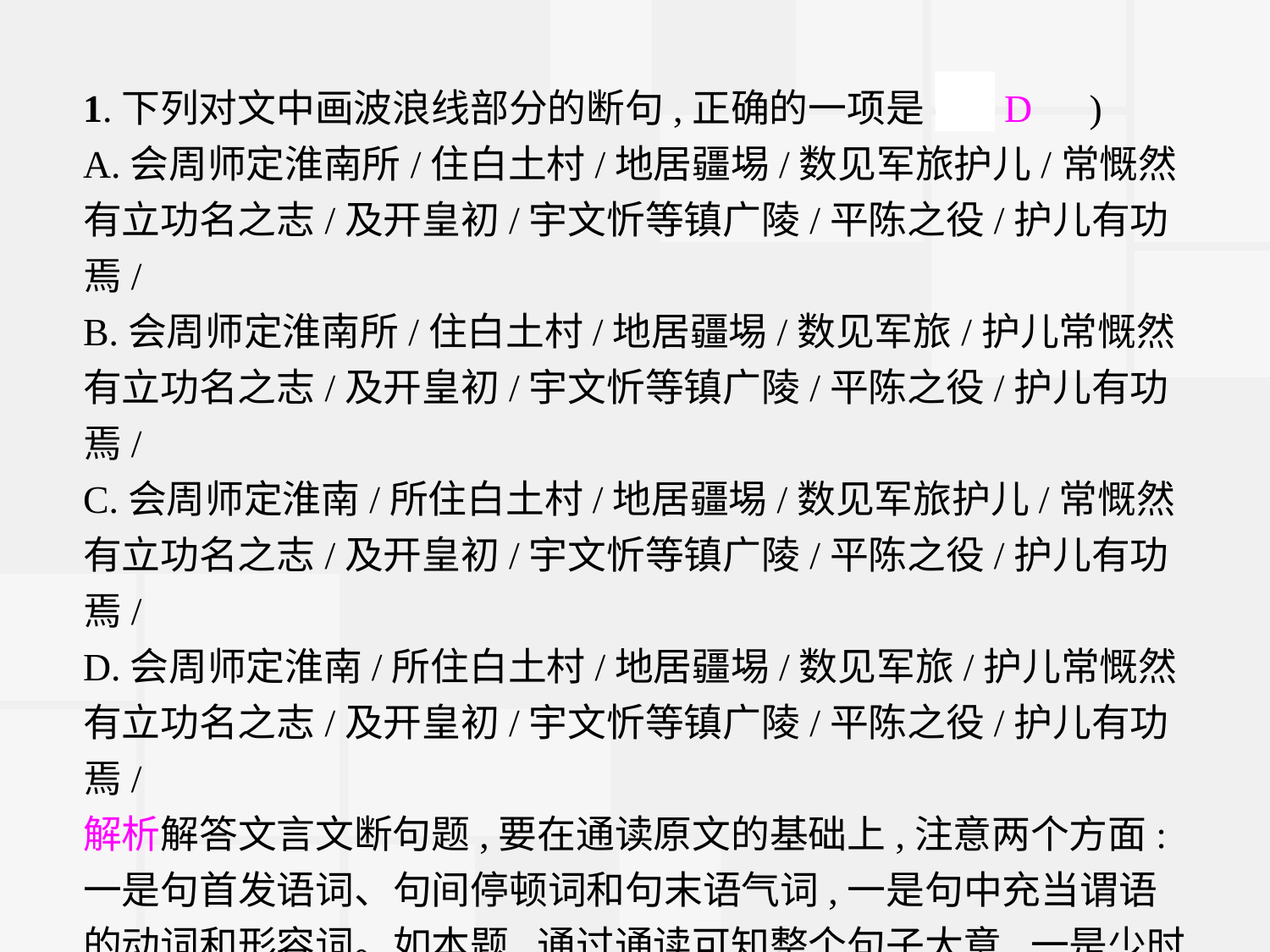

1.下列对文中画波浪线部分的断句,正确的一项是(　D　)
A.会周师定淮南所/住白土村/地居疆埸/数见军旅护儿/常慨然有立功名之志/及开皇初/宇文忻等镇广陵/平陈之役/护儿有功焉/
B.会周师定淮南所/住白土村/地居疆埸/数见军旅/护儿常慨然有立功名之志/及开皇初/宇文忻等镇广陵/平陈之役/护儿有功焉/
C.会周师定淮南/所住白土村/地居疆埸/数见军旅护儿/常慨然有立功名之志/及开皇初/宇文忻等镇广陵/平陈之役/护儿有功焉/
D.会周师定淮南/所住白土村/地居疆埸/数见军旅/护儿常慨然有立功名之志/及开皇初/宇文忻等镇广陵/平陈之役/护儿有功焉/
解析解答文言文断句题,要在通读原文的基础上,注意两个方面:一是句首发语词、句间停顿词和句末语气词,一是句中充当谓语的动词和形容词。如本题,通过通读可知整个句子大意,一是少时常见战争,立有功名之志;一是平陈之役有功。其次根据虚词“所”“及”,名词“淮南”“白土村”“疆埸”“军旅”“护儿”“宇文忻”“广陵”“役”等就基本可以判断断句所在。